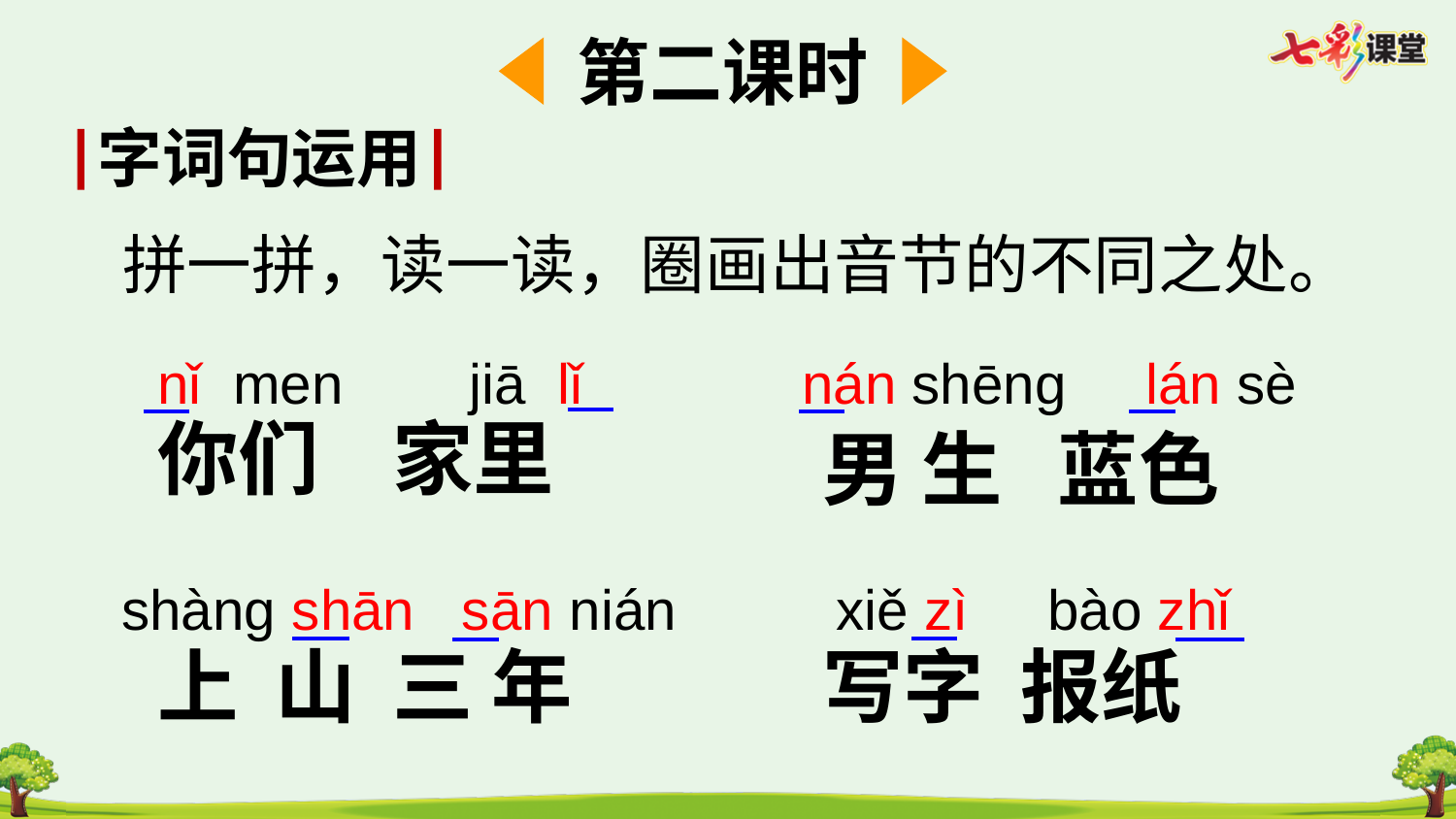

第二课时

字词句运用

拼一拼，读一读，圈画出音节的不同之处。
nǐ  men        jiā  lǐ
nán shēng     lán sè
你们    家里
男 生   蓝色
shàng shān   sān nián
xiě zì     bào zhǐ
上  山  三 年
写字  报纸